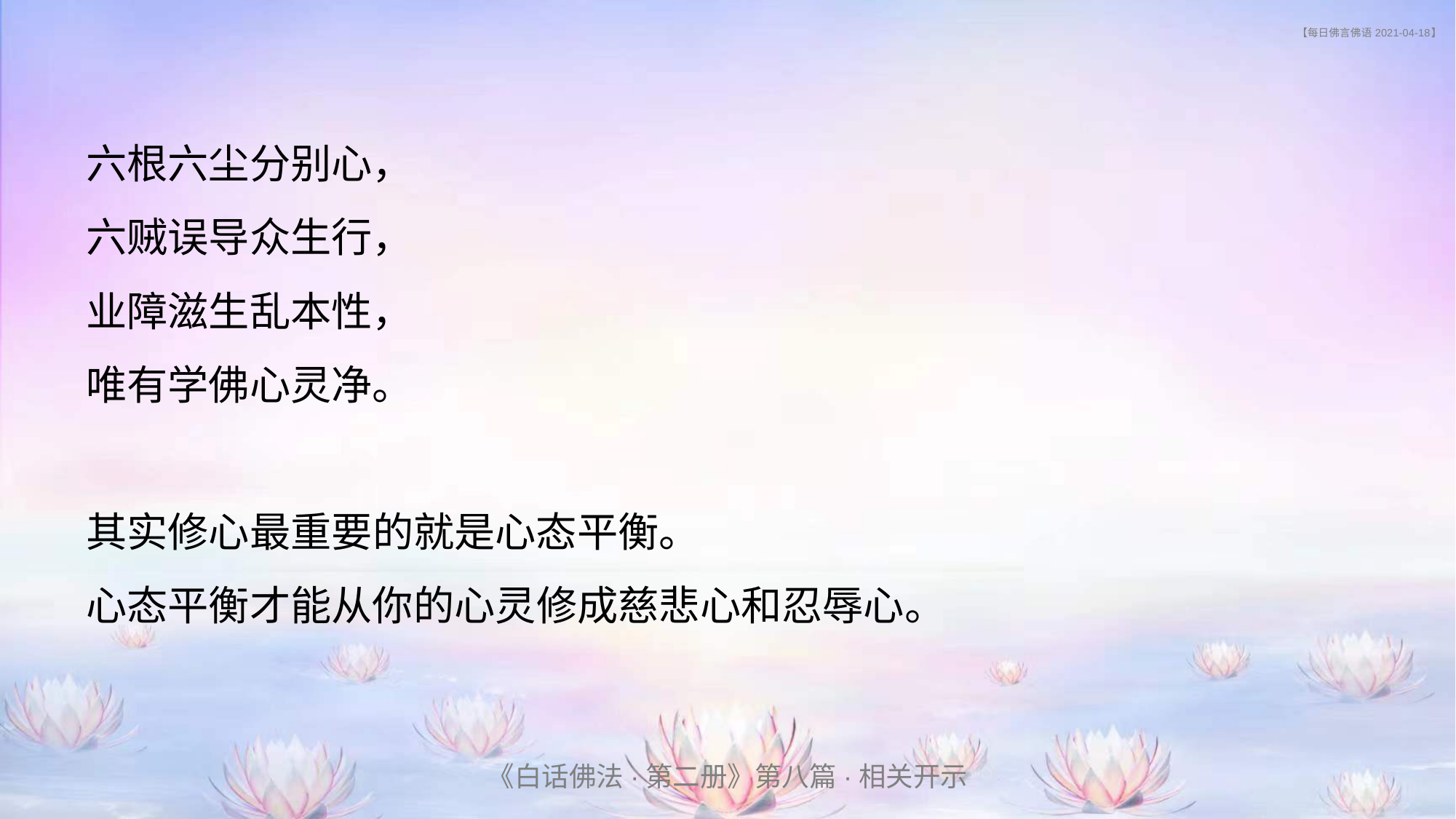

# 【每日佛言佛语 2021-04-18】
六根六尘分别心，
六贼误导众生行，
业障滋生乱本性，
唯有学佛心灵净。

其实修心最重要的就是心态平衡。
心态平衡才能从你的心灵修成慈悲心和忍辱心。

《白话佛法·第二册》第八篇·相关开示